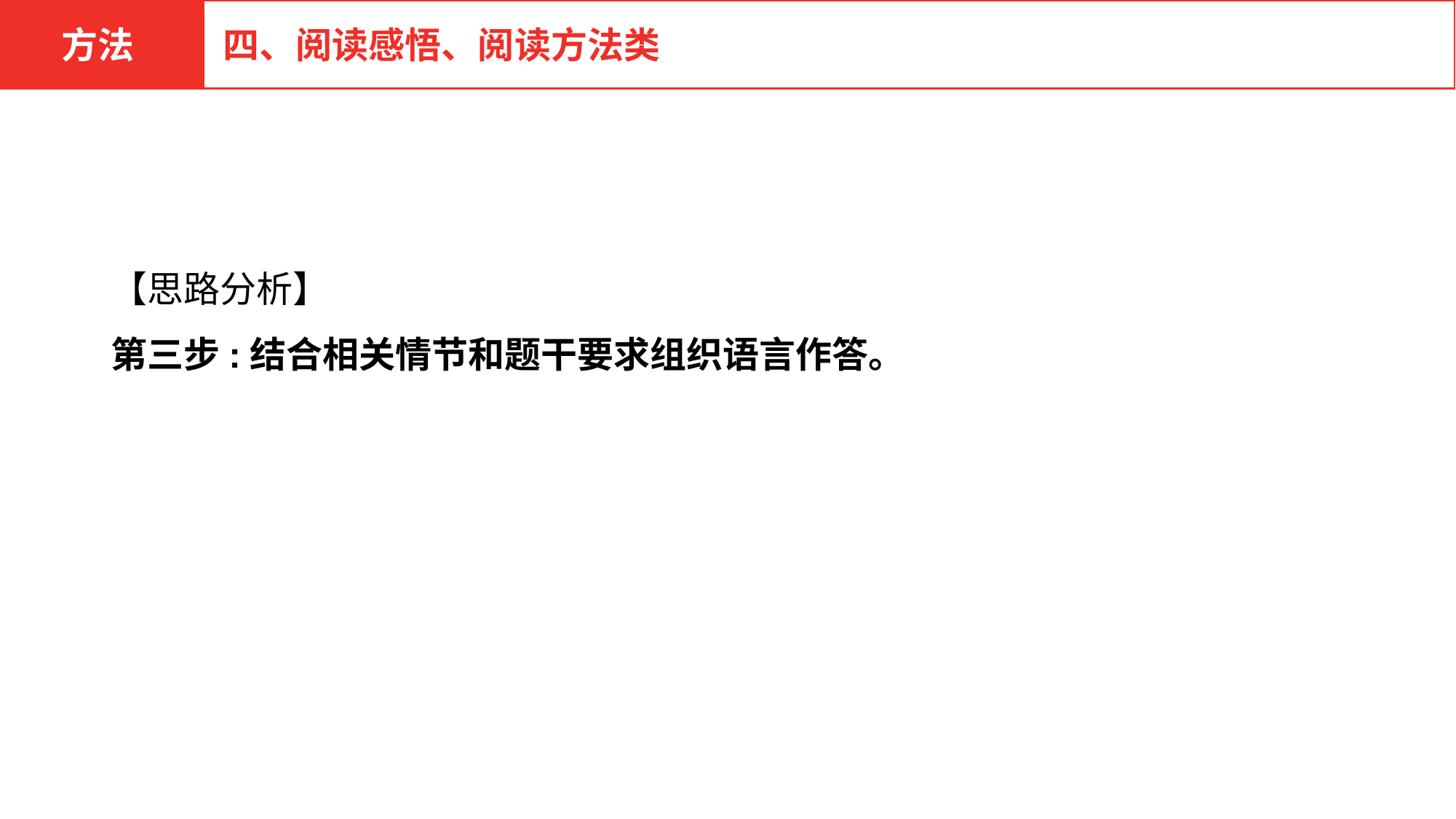

方法
四、阅读感悟、阅读方法类
【思路分析】
第三步:结合相关情节和题干要求组织语言作答。